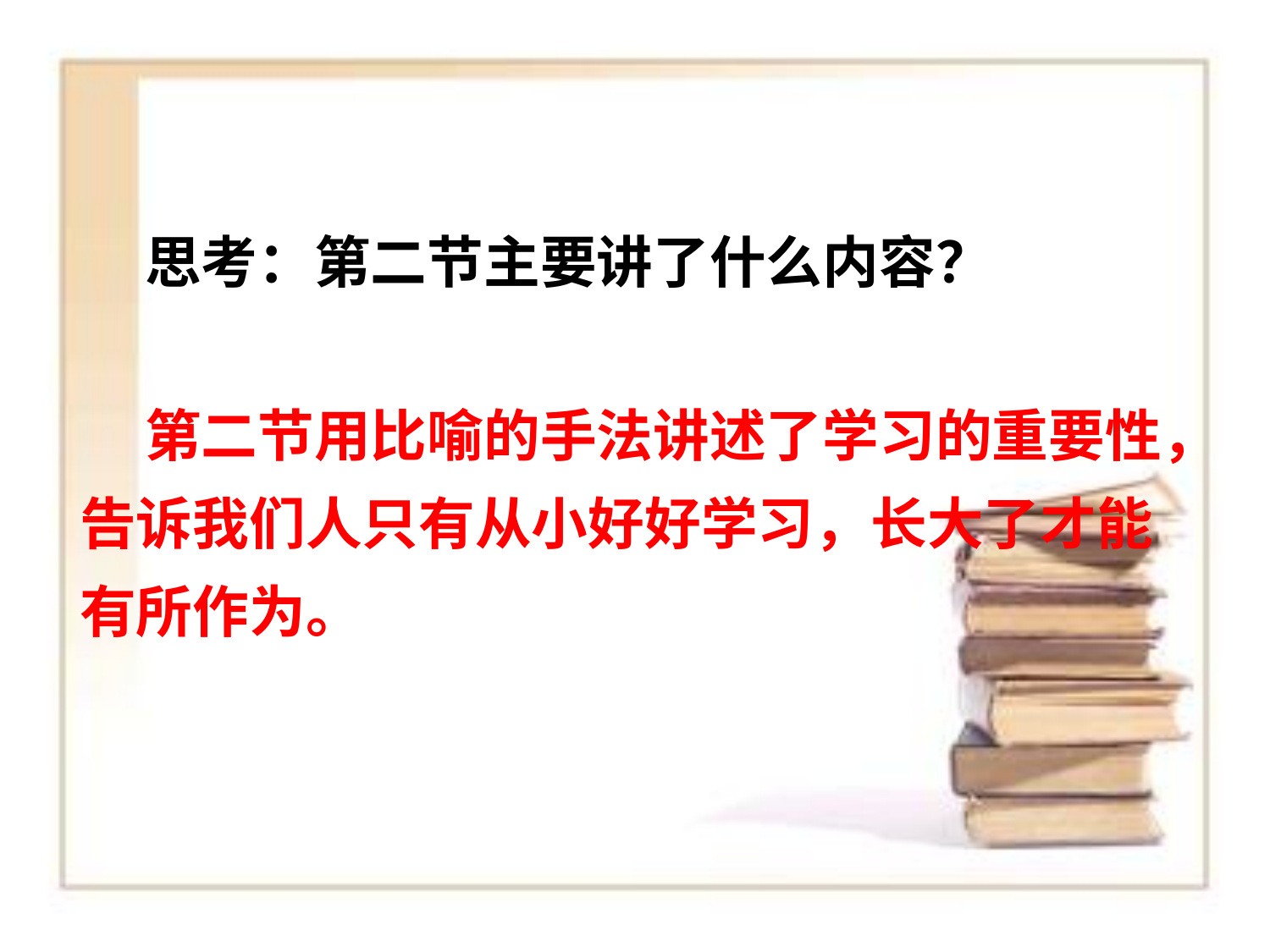

思考：第二节主要讲了什么内容？
    第二节用比喻的手法讲述了学习的重要性，告诉我们人只有从小好好学习，长大了才能有所作为。